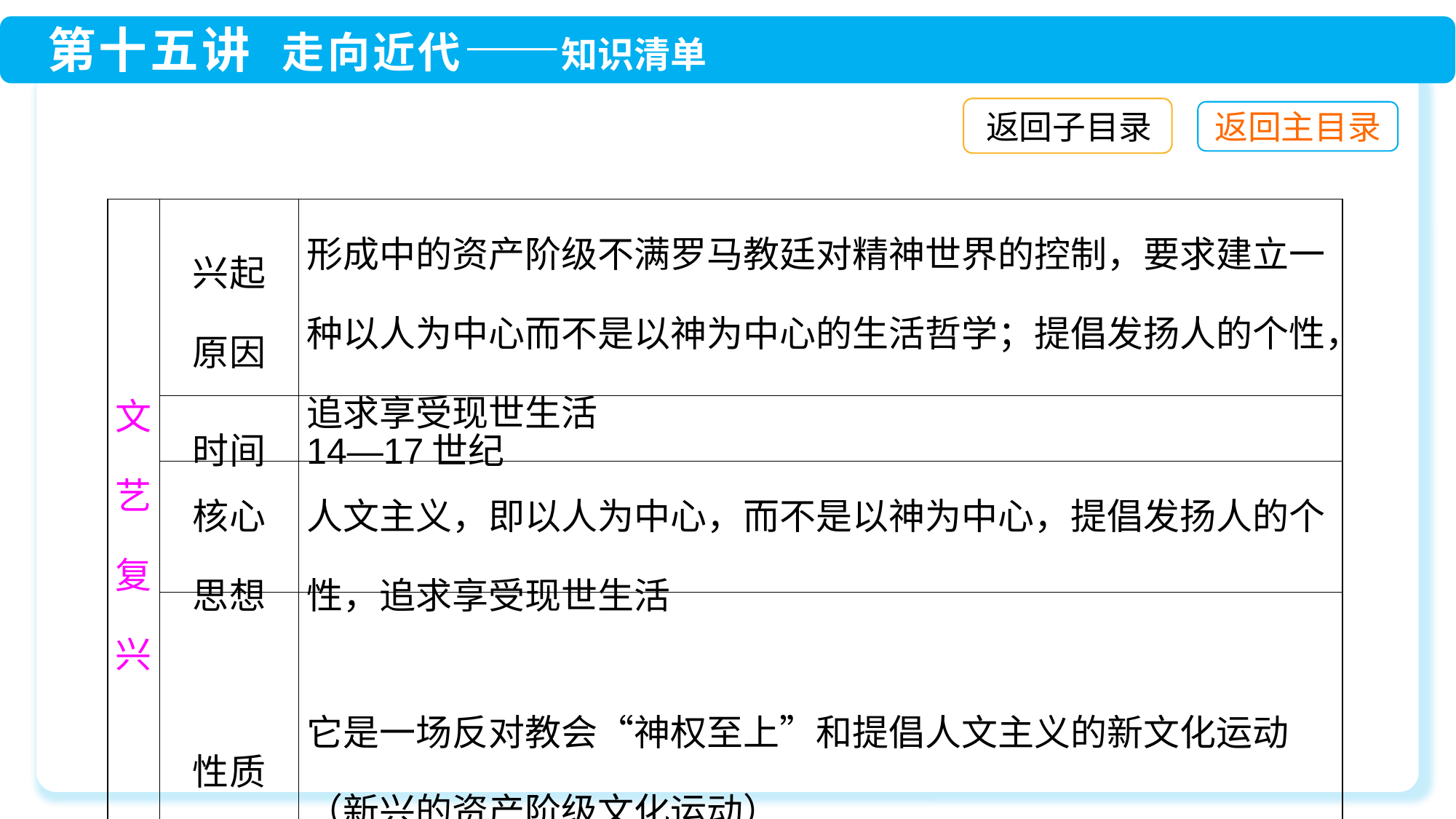

返回子目录
| 文艺复兴 | 兴起 原因 | 形成中的资产阶级不满罗马教廷对精神世界的控制，要求建立一种以人为中心而不是以神为中心的生活哲学；提倡发扬人的个性，追求享受现世生活 |
| --- | --- | --- |
|  | 时间 | 14—17世纪 |
|  | 核心 思想 | 人文主义，即以人为中心，而不是以神为中心，提倡发扬人的个性，追求享受现世生活 |
|  | 性质 | 它是一场反对教会“神权至上”和提倡人文主义的新文化运动（新兴的资产阶级文化运动） |